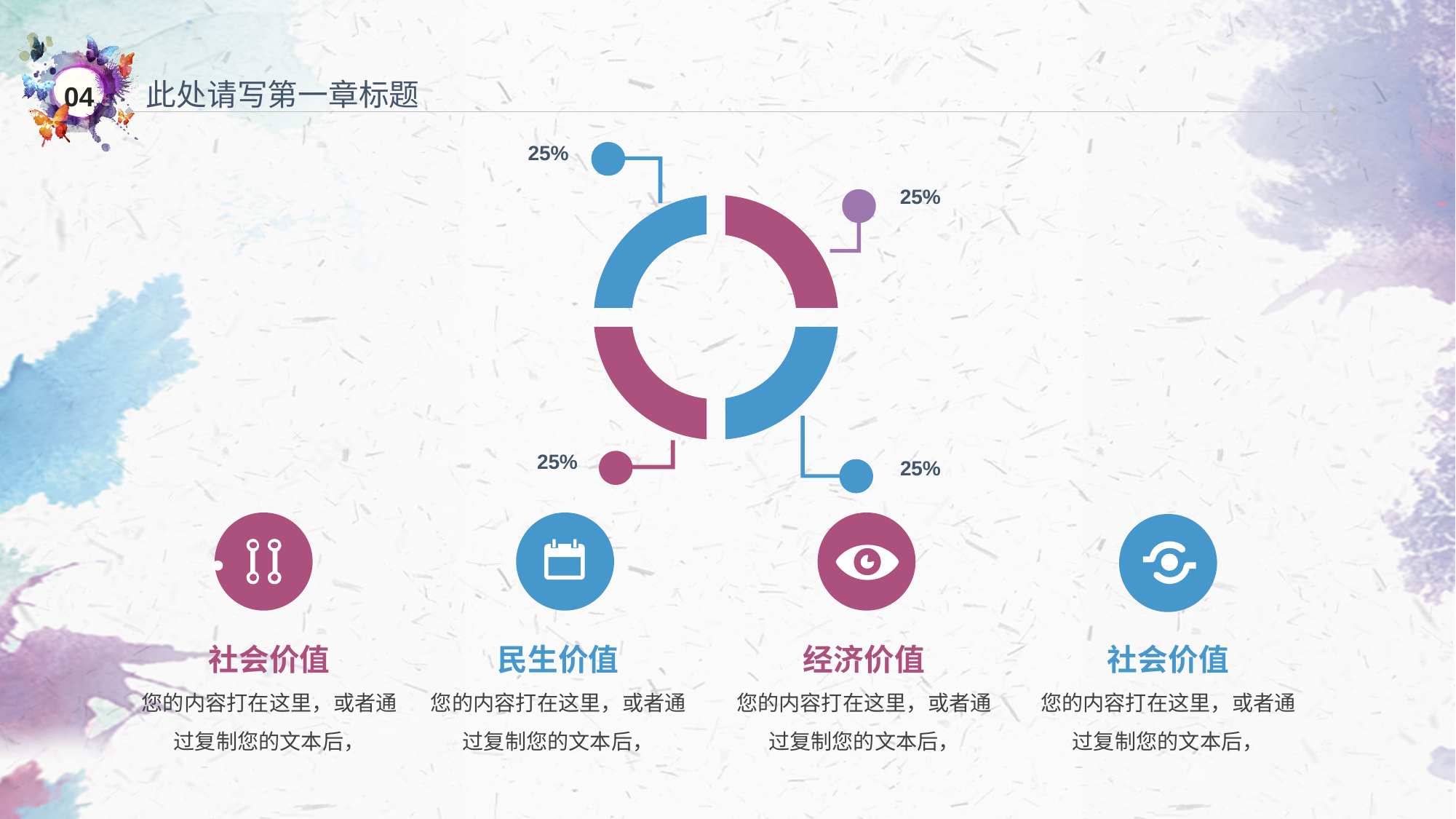

此处请写第一章标题
25%

25%

25%
25%

社会价值
您的内容打在这里，或者通过复制您的文本后，

民生价值
您的内容打在这里，或者通过复制您的文本后，

经济价值
您的内容打在这里，或者通过复制您的文本后，

社会价值
您的内容打在这里，或者通过复制您的文本后，